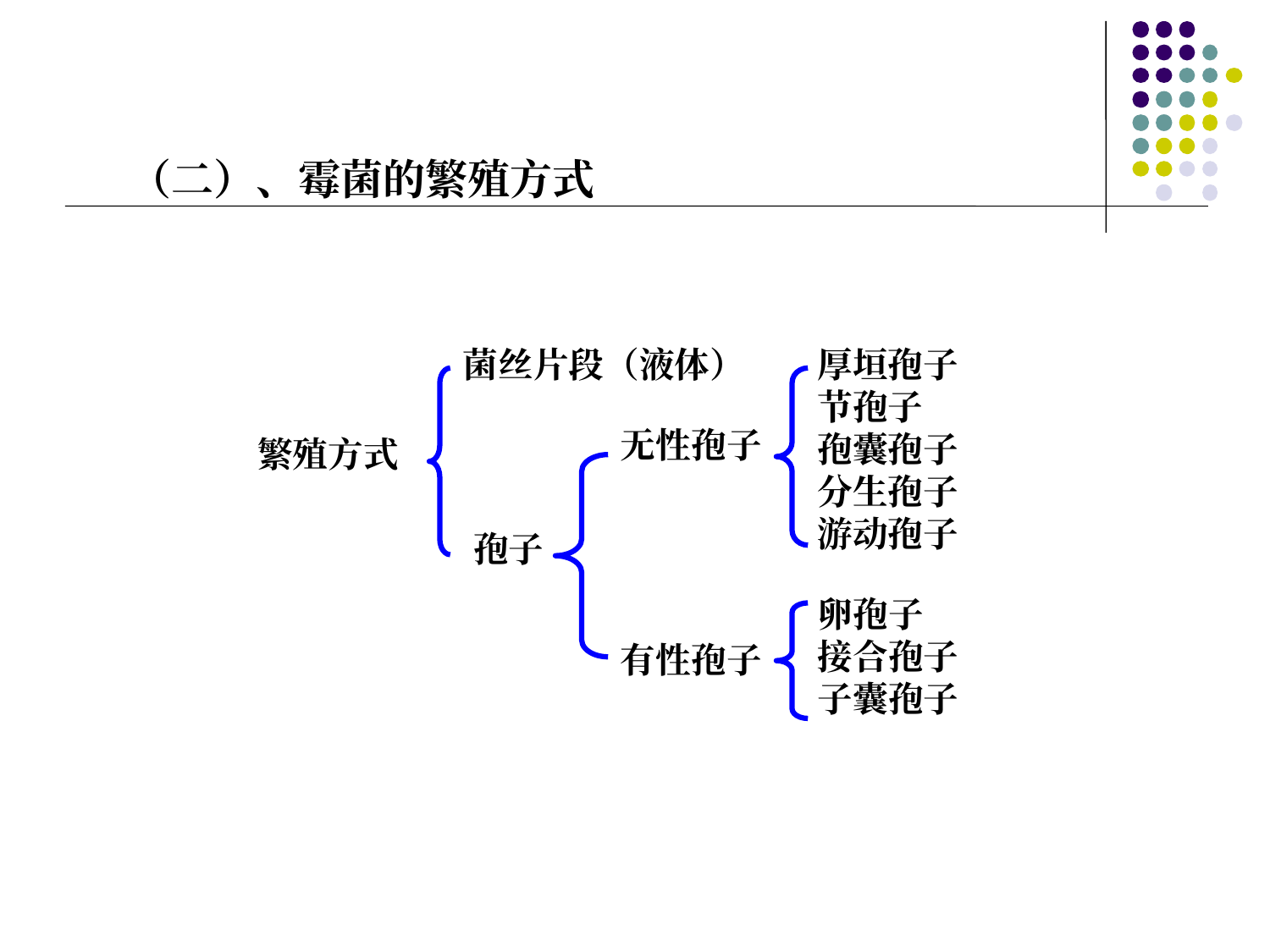

（二）、霉菌的繁殖方式

菌丝片段（液体）
厚垣孢子
节孢子
孢囊孢子
分生孢子
游动孢子

无性孢子
繁殖方式

孢子
卵孢子
接合孢子
子囊孢子

有性孢子